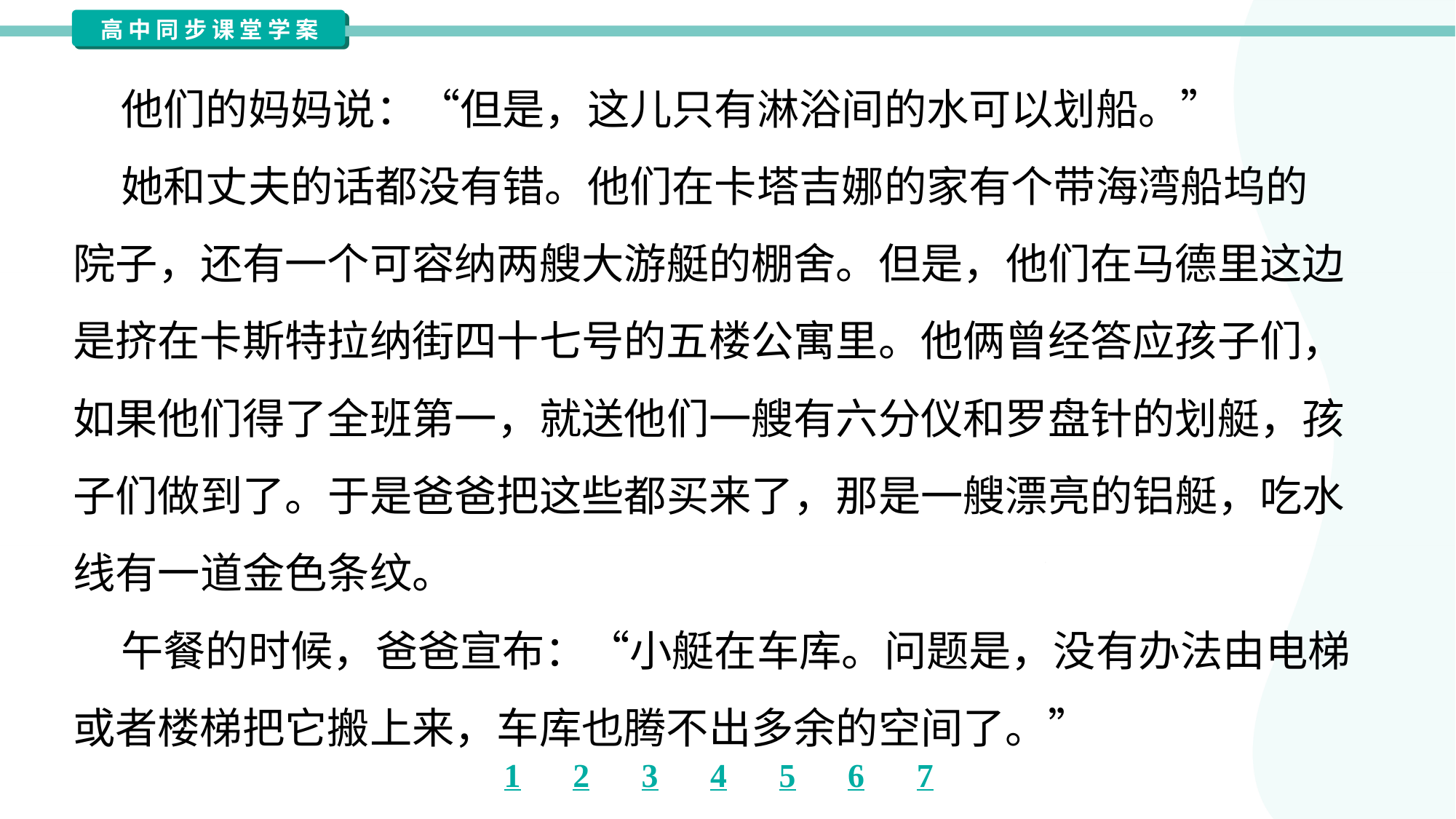

他们的妈妈说：“但是，这儿只有淋浴间的水可以划船。”
    她和丈夫的话都没有错。他们在卡塔吉娜的家有个带海湾船坞的
院子，还有一个可容纳两艘大游艇的棚舍。但是，他们在马德里这边
是挤在卡斯特拉纳街四十七号的五楼公寓里。他俩曾经答应孩子们，
如果他们得了全班第一，就送他们一艘有六分仪和罗盘针的划艇，孩
子们做到了。于是爸爸把这些都买来了，那是一艘漂亮的铝艇，吃水
线有一道金色条纹。
    午餐的时候，爸爸宣布：“小艇在车库。问题是，没有办法由电梯
或者楼梯把它搬上来，车库也腾不出多余的空间了。”